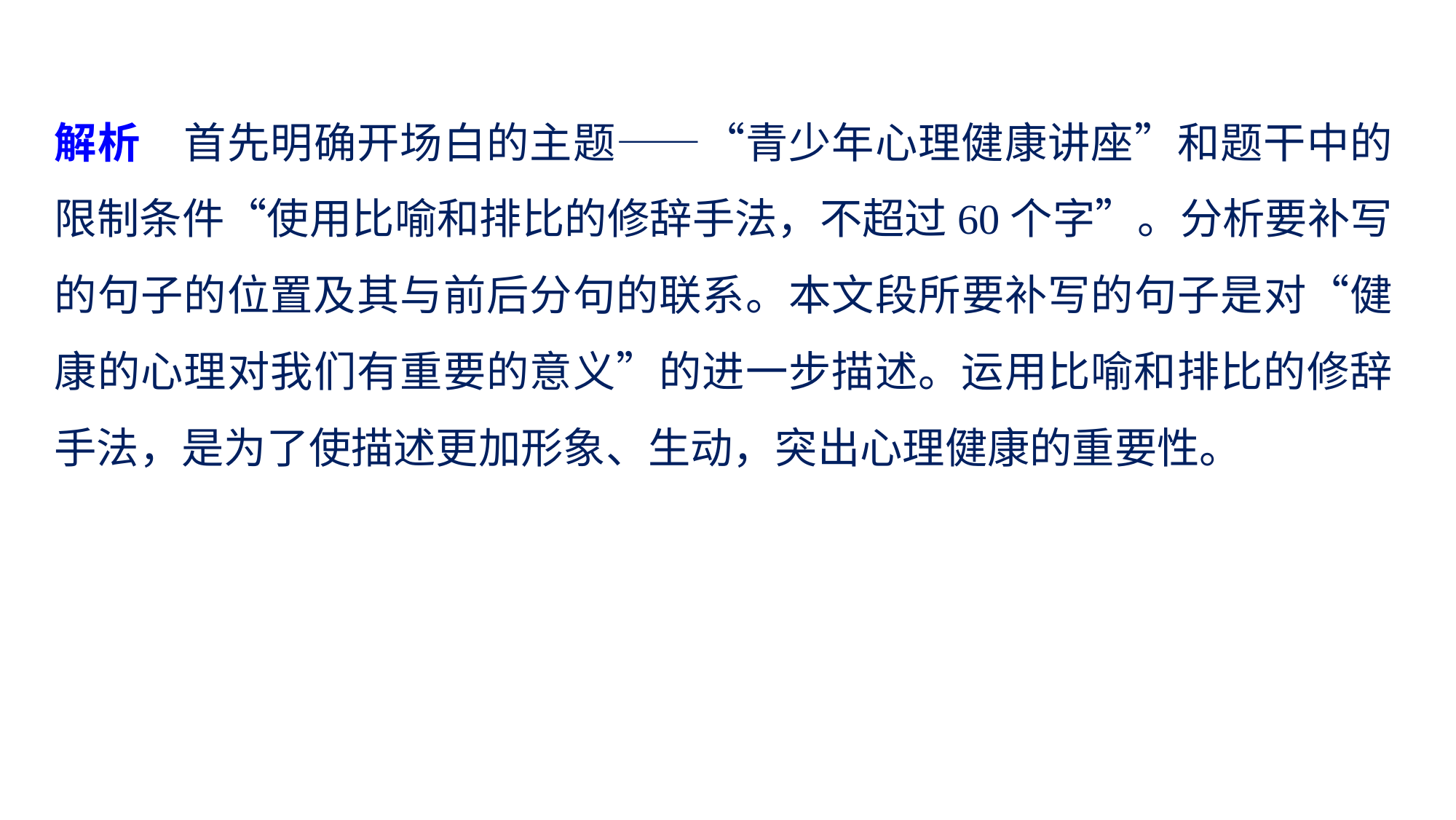

解析　首先明确开场白的主题——“青少年心理健康讲座”和题干中的限制条件“使用比喻和排比的修辞手法，不超过60个字”。分析要补写的句子的位置及其与前后分句的联系。本文段所要补写的句子是对“健康的心理对我们有重要的意义”的进一步描述。运用比喻和排比的修辞手法，是为了使描述更加形象、生动，突出心理健康的重要性。